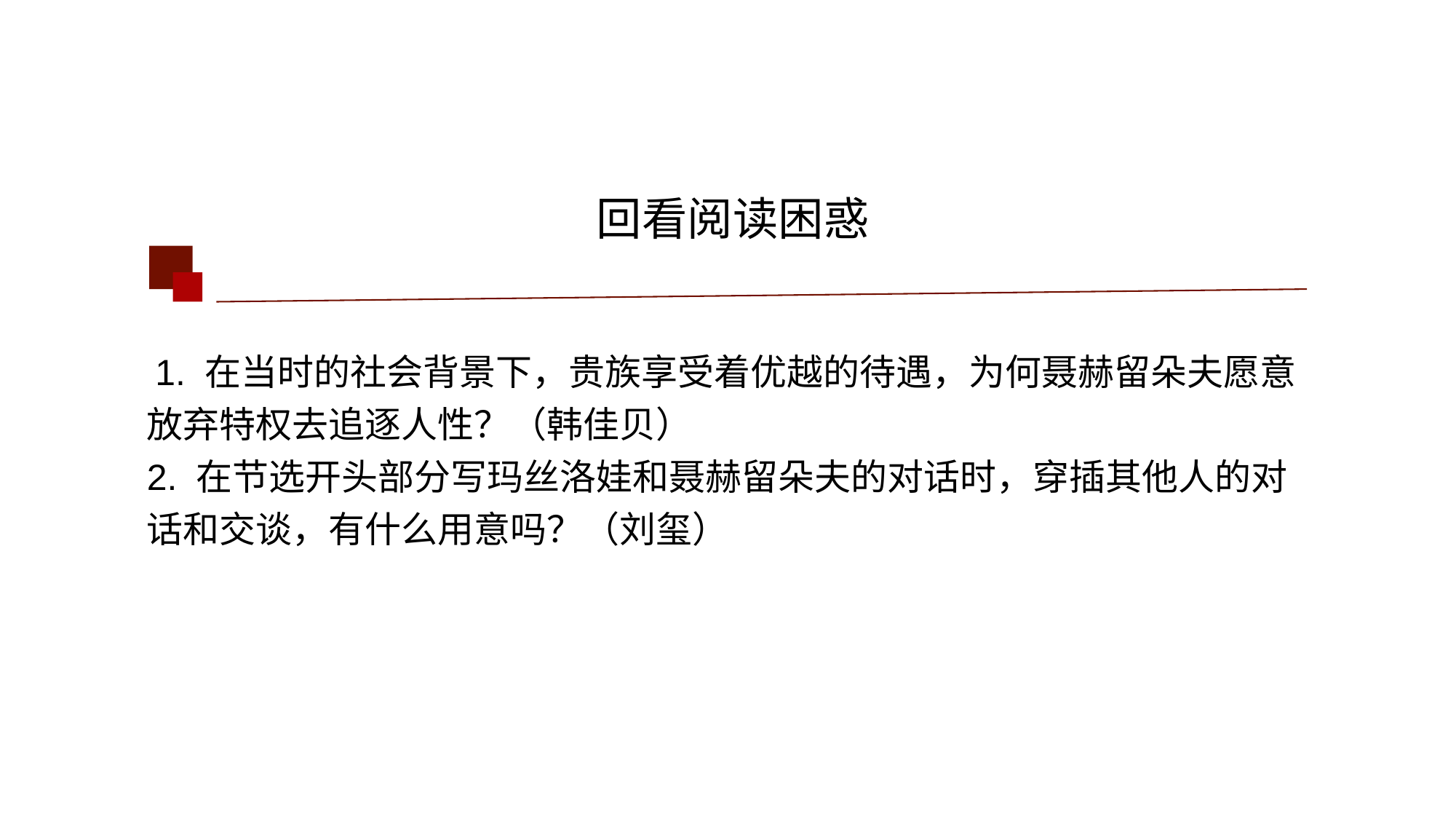

回看阅读困惑

 1. 在当时的社会背景下，贵族享受着优越的待遇，为何聂赫留朵夫愿意放弃特权去追逐人性？（韩佳贝）
2. 在节选开头部分写玛丝洛娃和聂赫留朵夫的对话时，穿插其他人的对话和交谈，有什么用意吗？（刘玺）